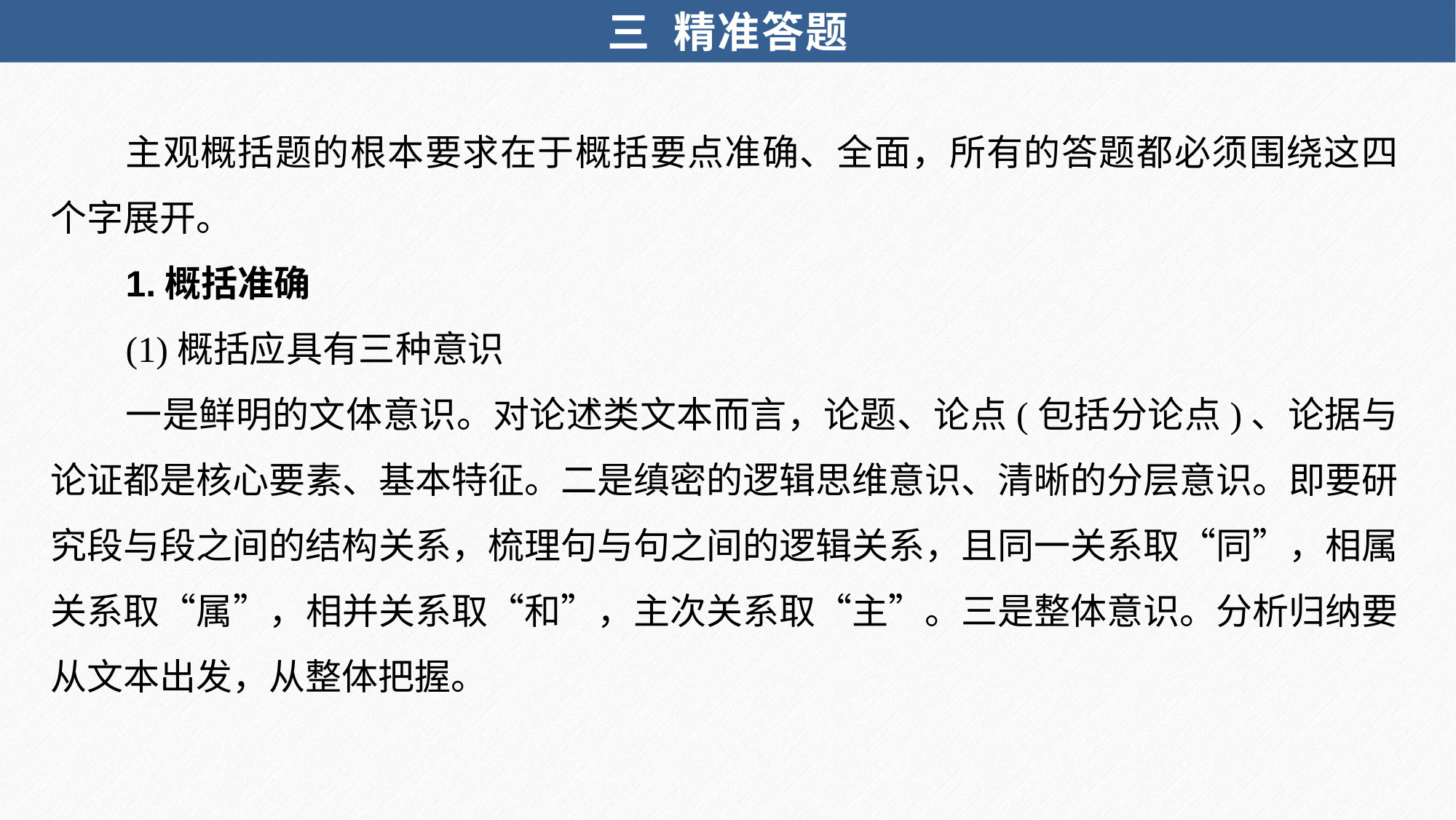

三  精准答题
主观概括题的根本要求在于概括要点准确、全面，所有的答题都必须围绕这四个字展开。
1.概括准确
(1)概括应具有三种意识
一是鲜明的文体意识。对论述类文本而言，论题、论点(包括分论点)、论据与论证都是核心要素、基本特征。二是缜密的逻辑思维意识、清晰的分层意识。即要研究段与段之间的结构关系，梳理句与句之间的逻辑关系，且同一关系取“同”，相属关系取“属”，相并关系取“和”，主次关系取“主”。三是整体意识。分析归纳要从文本出发，从整体把握。